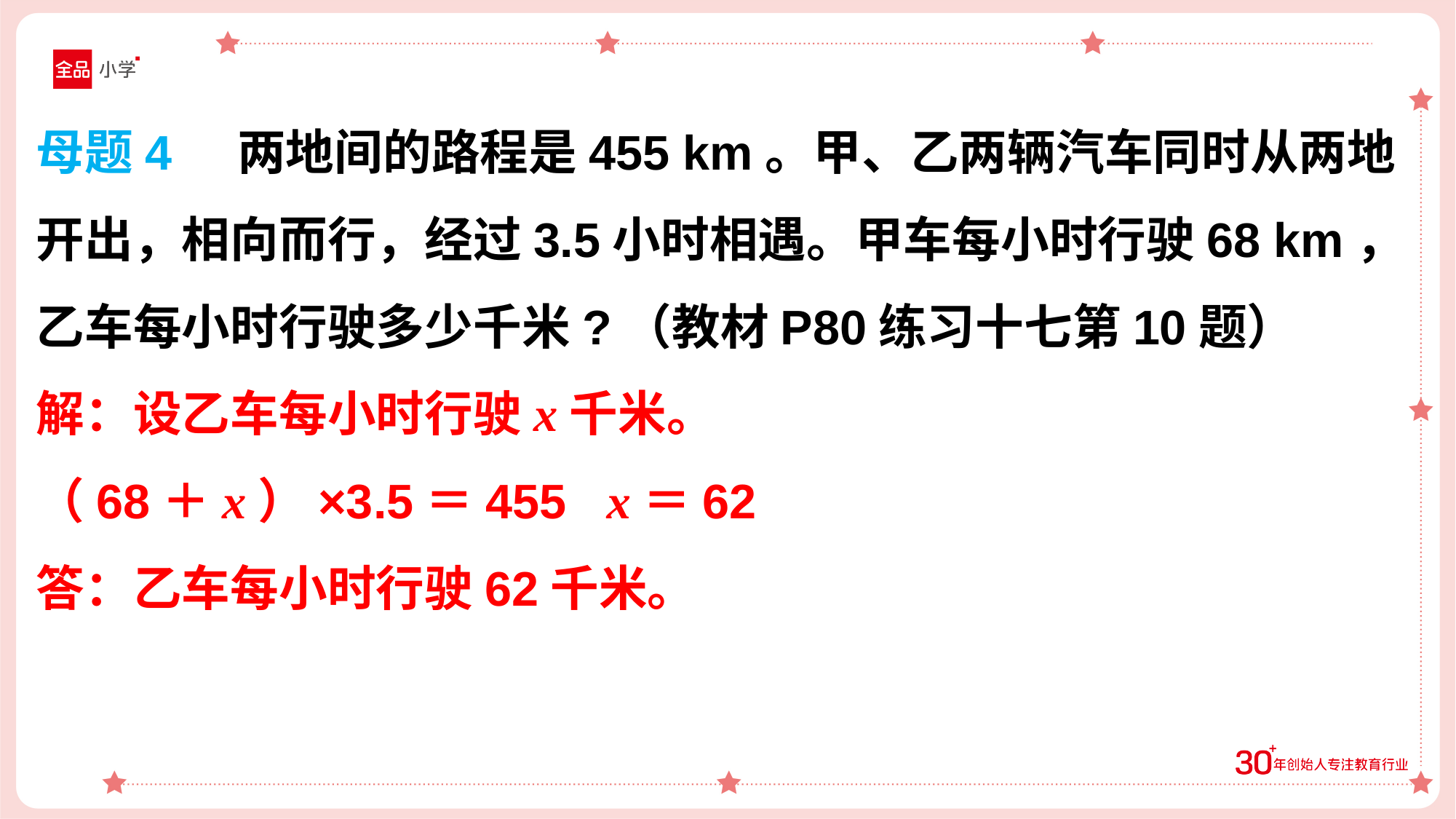

母题4    两地间的路程是455 km。甲、乙两辆汽车同时从两地开出，相向而行，经过3.5小时相遇。甲车每小时行驶68 km，乙车每小时行驶多少千米?（教材P80练习十七第10题）
解：设乙车每小时行驶x千米。
（68＋x）×3.5＝455   x＝62
答：乙车每小时行驶62千米。